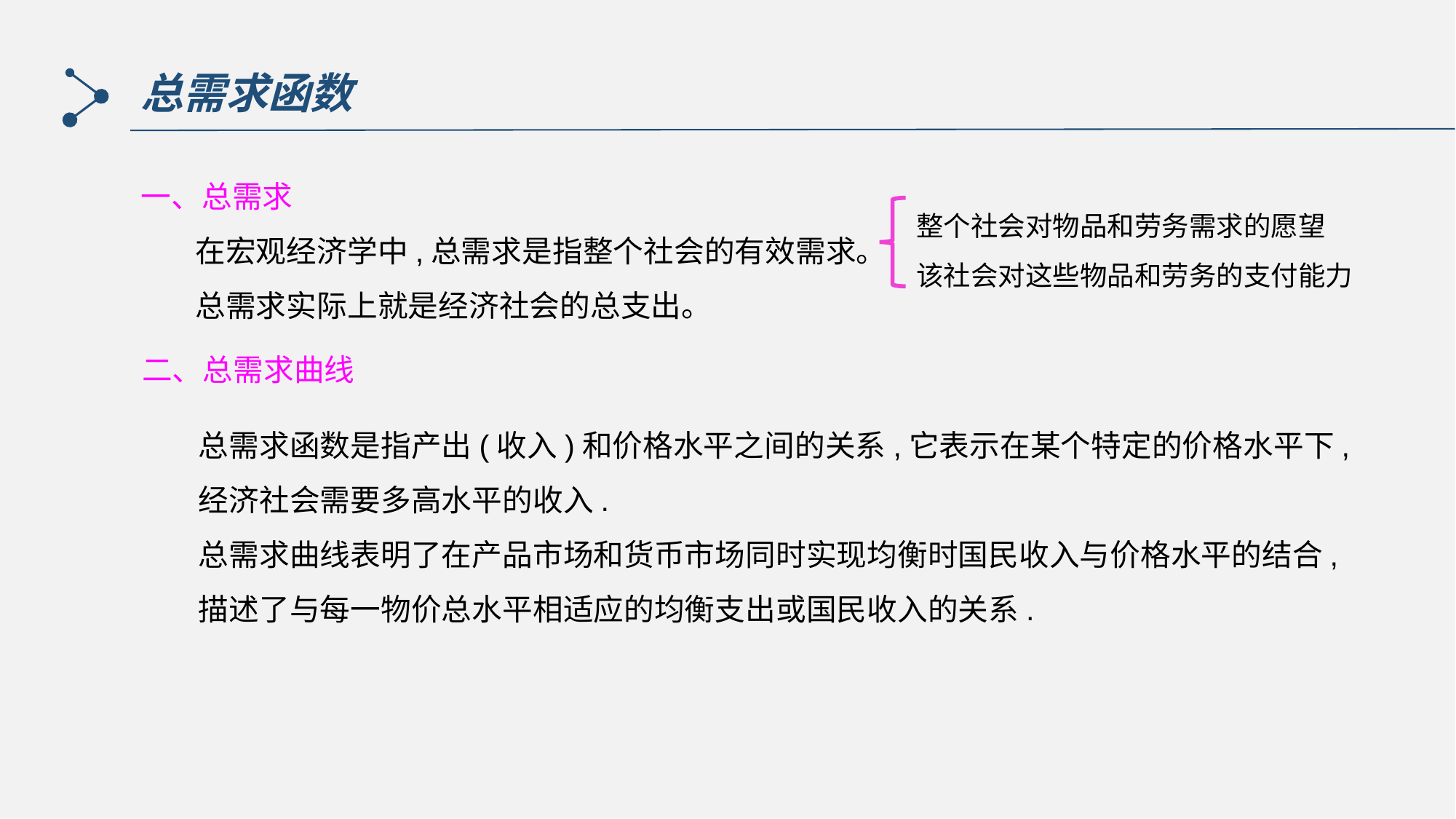

总需求函数
一、总需求
       在宏观经济学中,总需求是指整个社会的有效需求。
       总需求实际上就是经济社会的总支出。
整个社会对物品和劳务需求的愿望
该社会对这些物品和劳务的支付能力

二、总需求曲线
总需求函数是指产出(收入)和价格水平之间的关系,它表示在某个特定的价格水平下,经济社会需要多高水平的收入.
总需求曲线表明了在产品市场和货币市场同时实现均衡时国民收入与价格水平的结合,描述了与每一物价总水平相适应的均衡支出或国民收入的关系.